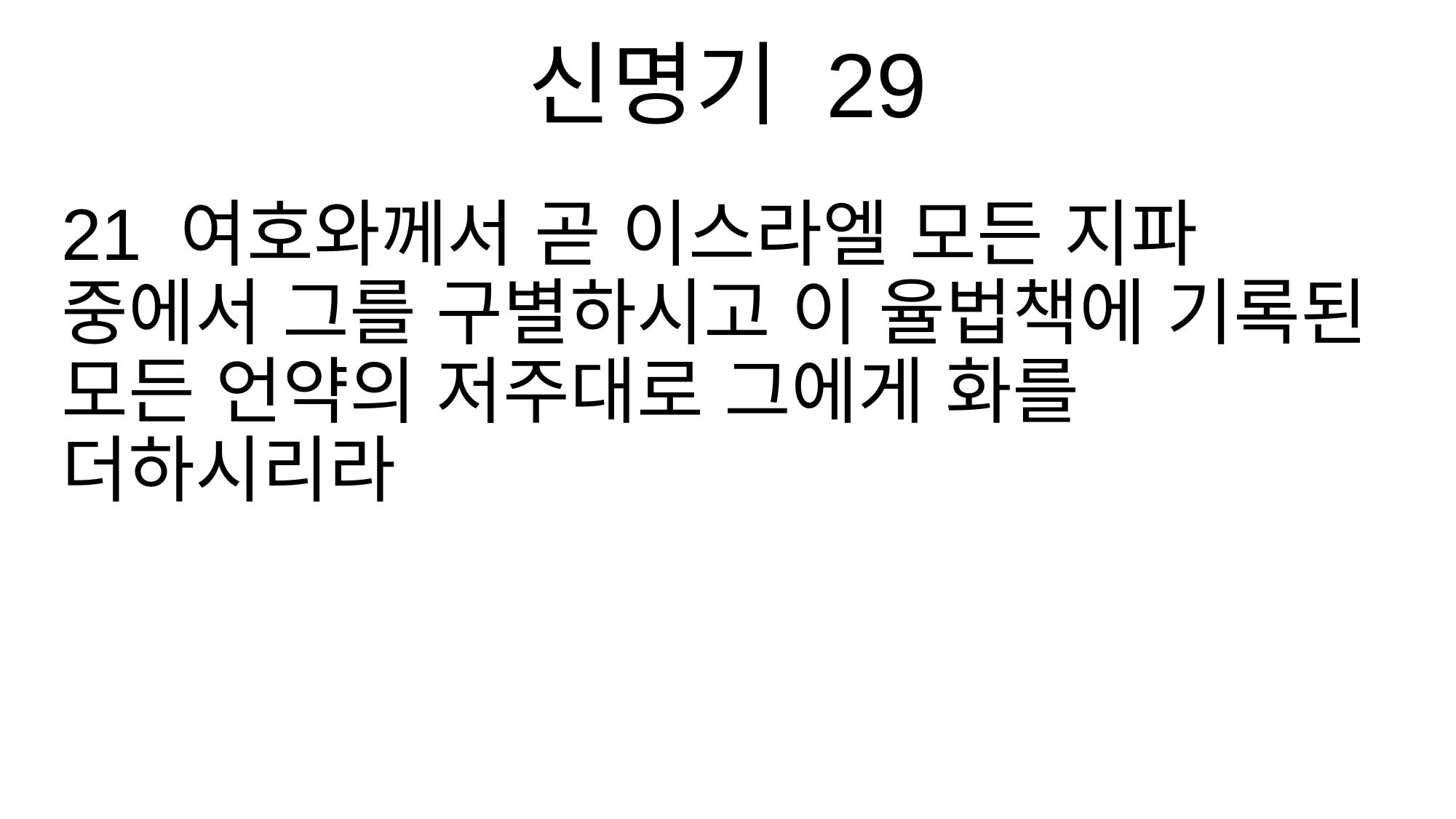

신명기 29
21 여호와께서 곧 이스라엘 모든 지파 중에서 그를 구별하시고 이 율법책에 기록된 모든 언약의 저주대로 그에게 화를 더하시리라